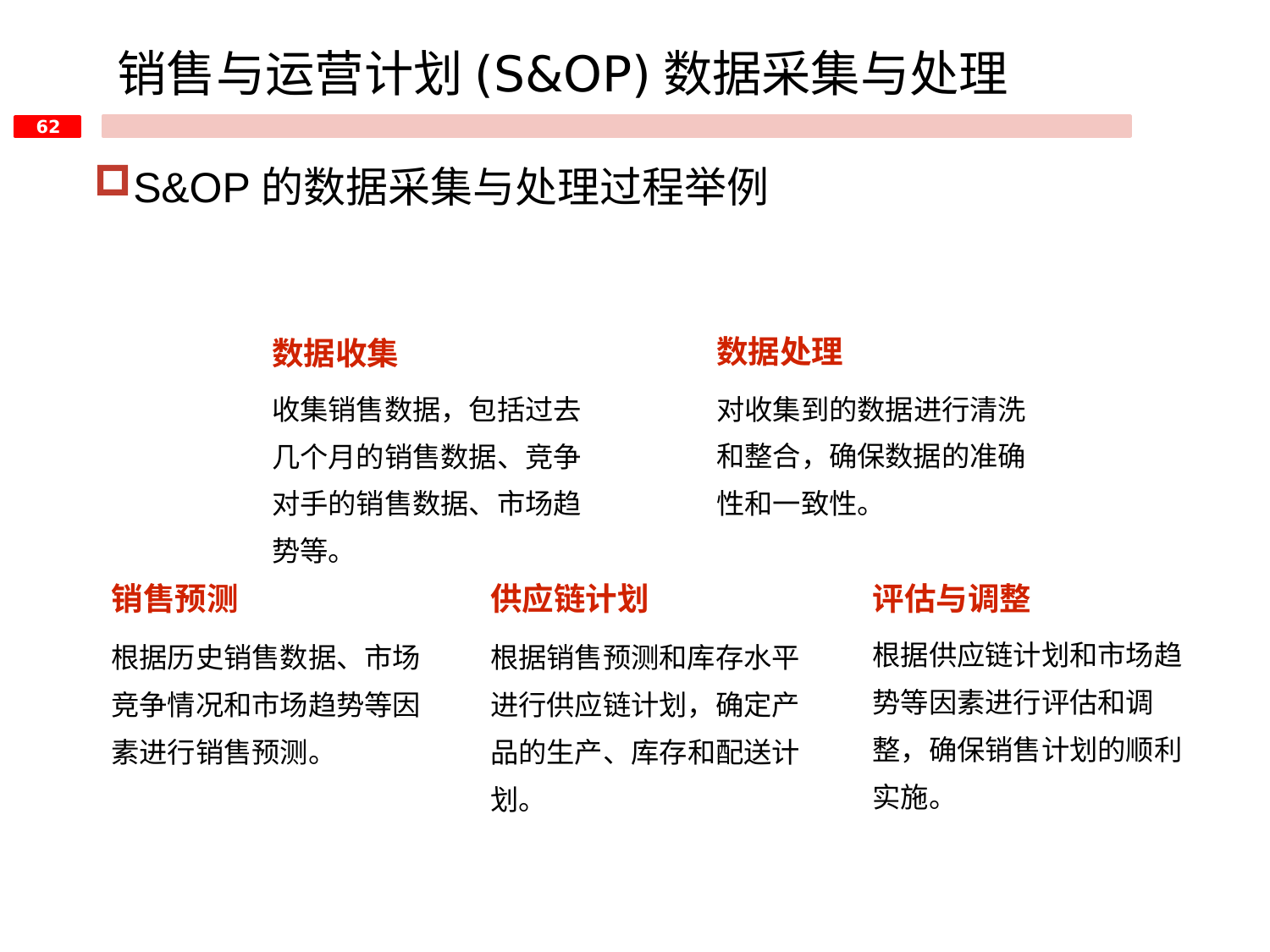

销售与运营计划(S&OP)数据采集与处理
62
S&OP的数据采集与处理过程举例
数据处理
数据收集
收集销售数据，包括过去几个月的销售数据、竞争对手的销售数据、市场趋势等。
对收集到的数据进行清洗和整合，确保数据的准确性和一致性。
销售预测
供应链计划
评估与调整
根据供应链计划和市场趋势等因素进行评估和调整，确保销售计划的顺利实施。
根据历史销售数据、市场竞争情况和市场趋势等因素进行销售预测。
根据销售预测和库存水平进行供应链计划，确定产品的生产、库存和配送计划。